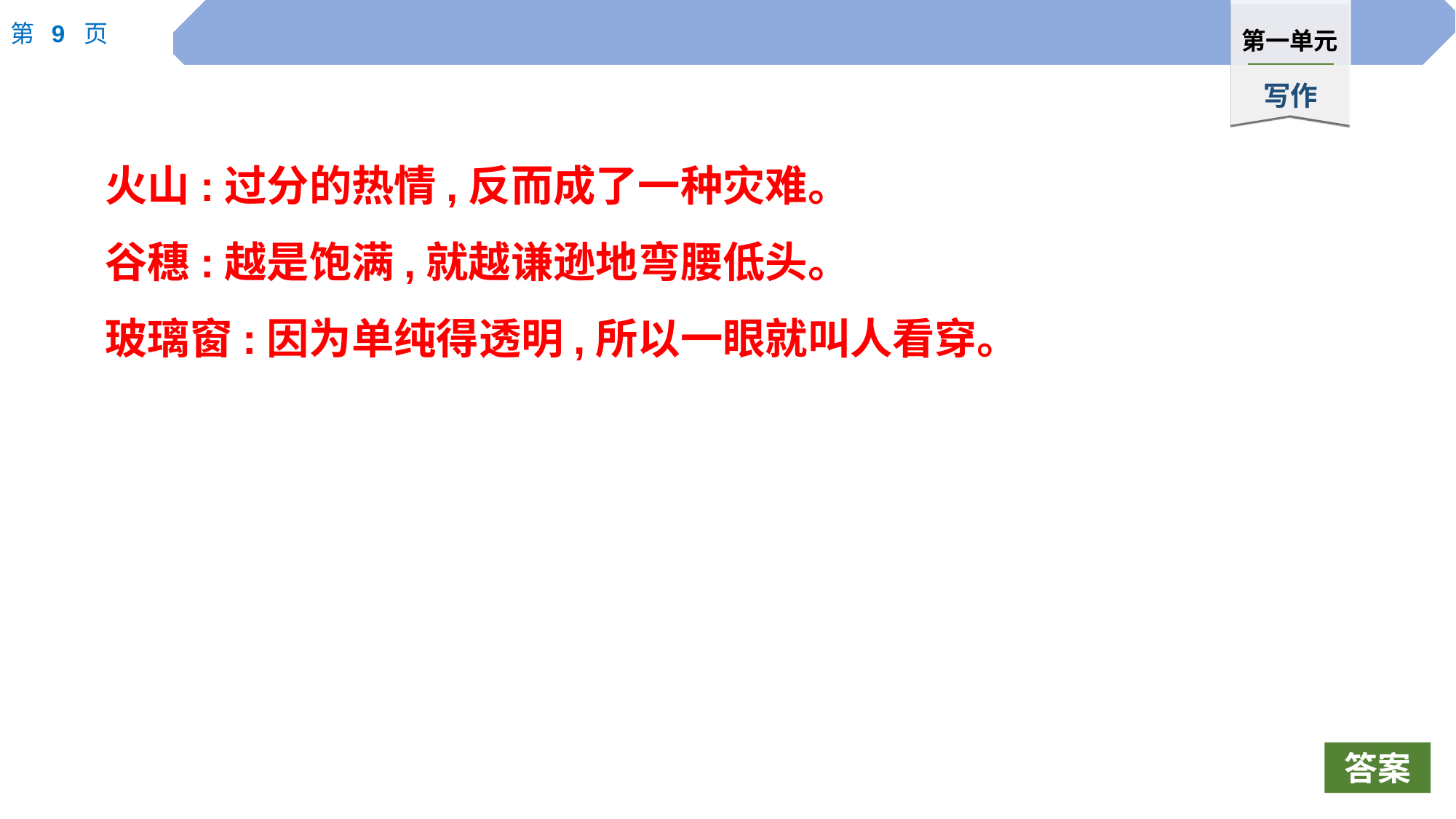

火山:过分的热情,反而成了一种灾难。
谷穗:越是饱满,就越谦逊地弯腰低头。
玻璃窗:因为单纯得透明,所以一眼就叫人看穿。
答案